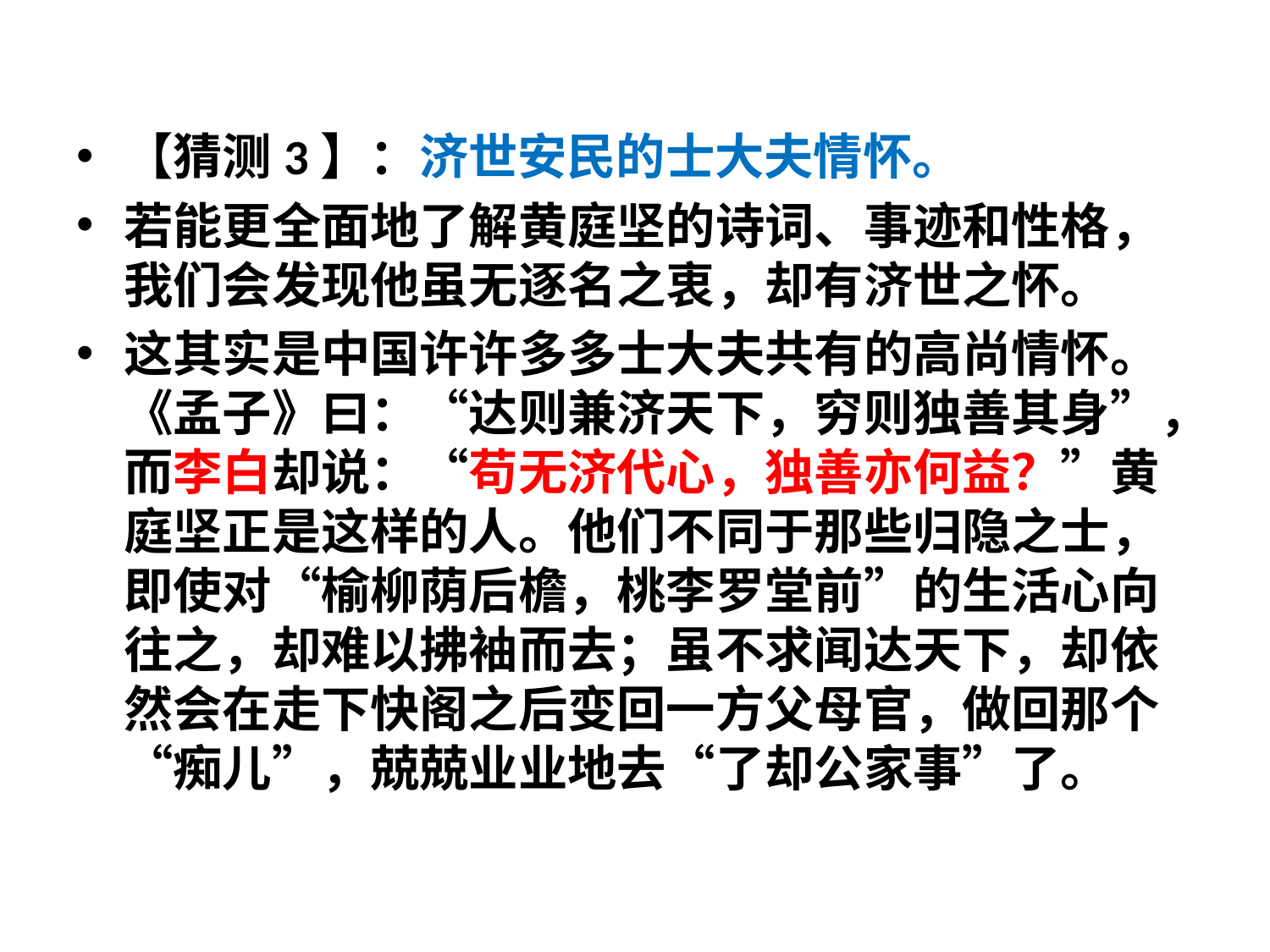

【猜测3】：济世安民的士大夫情怀。
若能更全面地了解黄庭坚的诗词、事迹和性格，我们会发现他虽无逐名之衷，却有济世之怀。
这其实是中国许许多多士大夫共有的高尚情怀。《孟子》曰：“达则兼济天下，穷则独善其身”，而李白却说：“苟无济代心，独善亦何益？”黄庭坚正是这样的人。他们不同于那些归隐之士，即使对“榆柳荫后檐，桃李罗堂前”的生活心向往之，却难以拂袖而去；虽不求闻达天下，却依然会在走下快阁之后变回一方父母官，做回那个“痴儿”，兢兢业业地去“了却公家事”了。